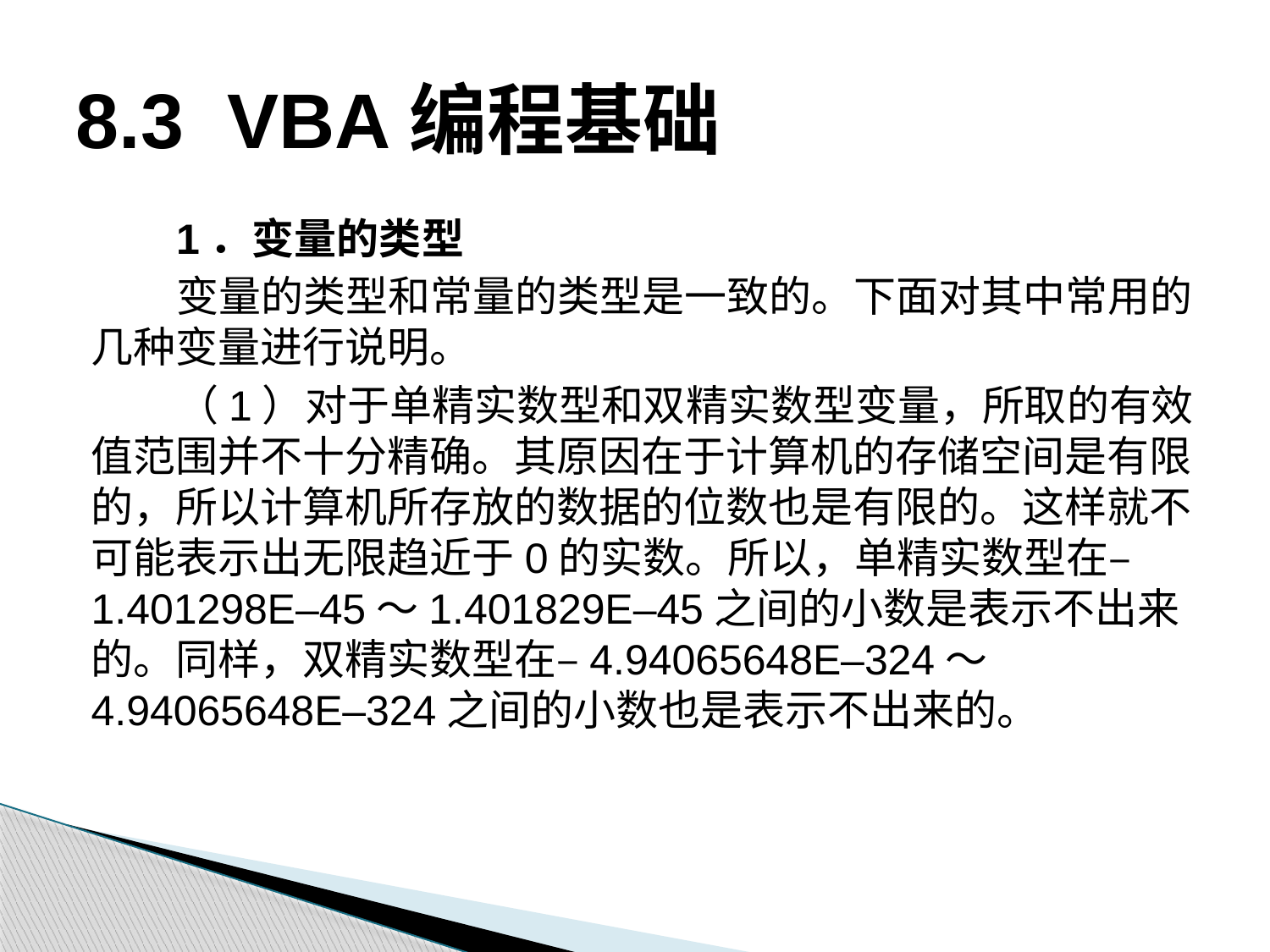

# 8.3  VBA编程基础
1．变量的类型
变量的类型和常量的类型是一致的。下面对其中常用的几种变量进行说明。
（1）对于单精实数型和双精实数型变量，所取的有效值范围并不十分精确。其原因在于计算机的存储空间是有限的，所以计算机所存放的数据的位数也是有限的。这样就不可能表示出无限趋近于0的实数。所以，单精实数型在–1.401298E–45～1.401829E–45之间的小数是表示不出来的。同样，双精实数型在–4.94065648E–324～4.94065648E–324之间的小数也是表示不出来的。